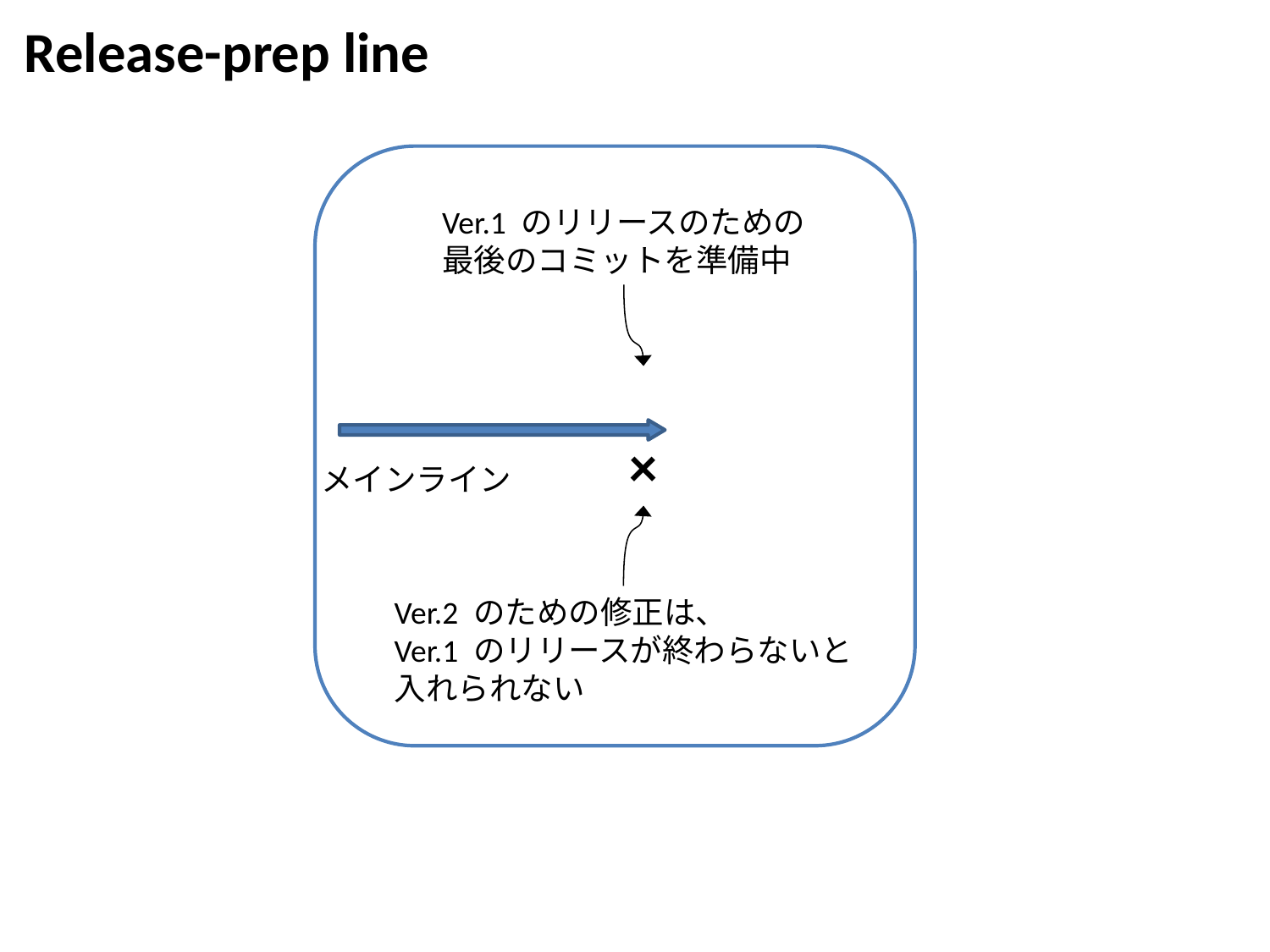

Release-prep line

Ver.1 のリリースのための
最後のコミットを準備中
×
メインライン
Ver.2 のための修正は、
Ver.1 のリリースが終わらないと
入れられない